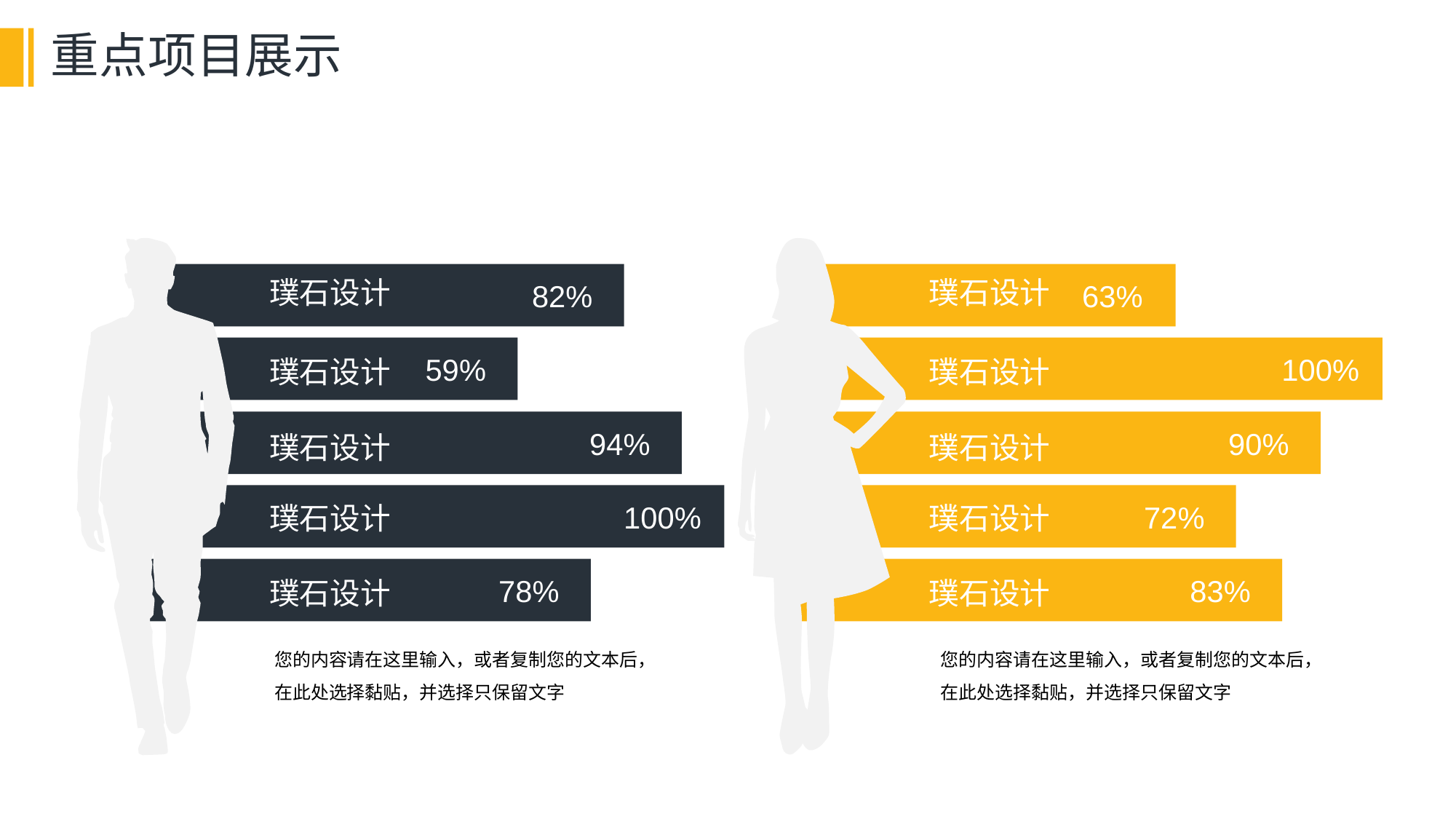

# 重点项目展示

璞石设计
82%

璞石设计
59%

94%
璞石设计

璞石设计
100%

璞石设计
78%
您的内容请在这里输入，或者复制您的文本后，在此处选择黏贴，并选择只保留文字

璞石设计
63%

璞石设计
100%

90%
璞石设计

璞石设计
72%

璞石设计
83%
您的内容请在这里输入，或者复制您的文本后，在此处选择黏贴，并选择只保留文字